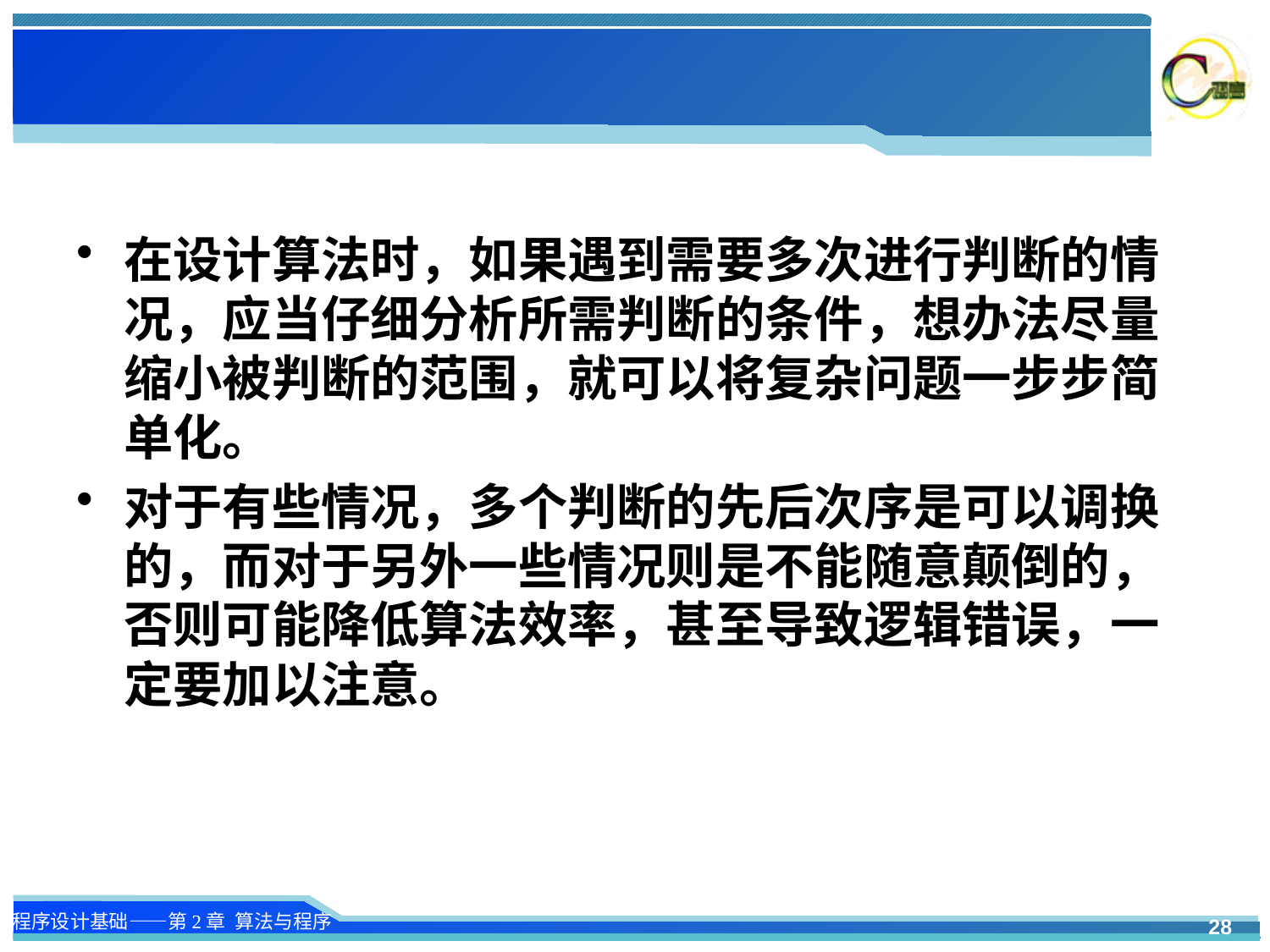

#
在设计算法时，如果遇到需要多次进行判断的情况，应当仔细分析所需判断的条件，想办法尽量缩小被判断的范围，就可以将复杂问题一步步简单化。
对于有些情况，多个判断的先后次序是可以调换的，而对于另外一些情况则是不能随意颠倒的，否则可能降低算法效率，甚至导致逻辑错误，一定要加以注意。
28